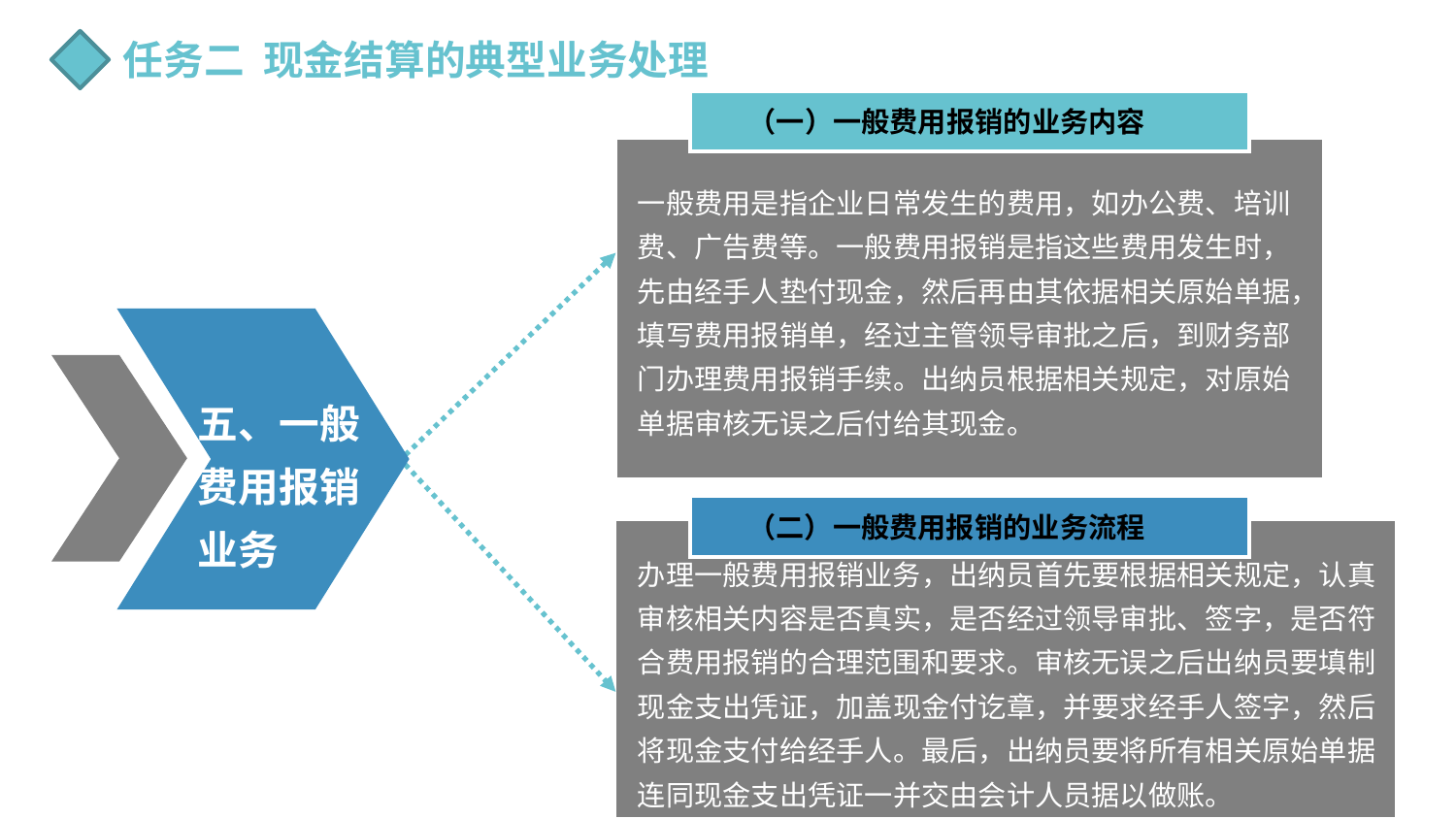

任务二  现金结算的典型业务处理

（一）一般费用报销的业务内容

一般费用是指企业日常发生的费用，如办公费、培训费、广告费等。一般费用报销是指这些费用发生时，先由经手人垫付现金，然后再由其依据相关原始单据，填写费用报销单，经过主管领导审批之后，到财务部门办理费用报销手续。出纳员根据相关规定，对原始单据审核无误之后付给其现金。

五、一般费用报销业务

（二）一般费用报销的业务流程

办理一般费用报销业务，出纳员首先要根据相关规定，认真审核相关内容是否真实，是否经过领导审批、签字，是否符合费用报销的合理范围和要求。审核无误之后出纳员要填制现金支出凭证，加盖现金付讫章，并要求经手人签字，然后将现金支付给经手人。最后，出纳员要将所有相关原始单据连同现金支出凭证一并交由会计人员据以做账。